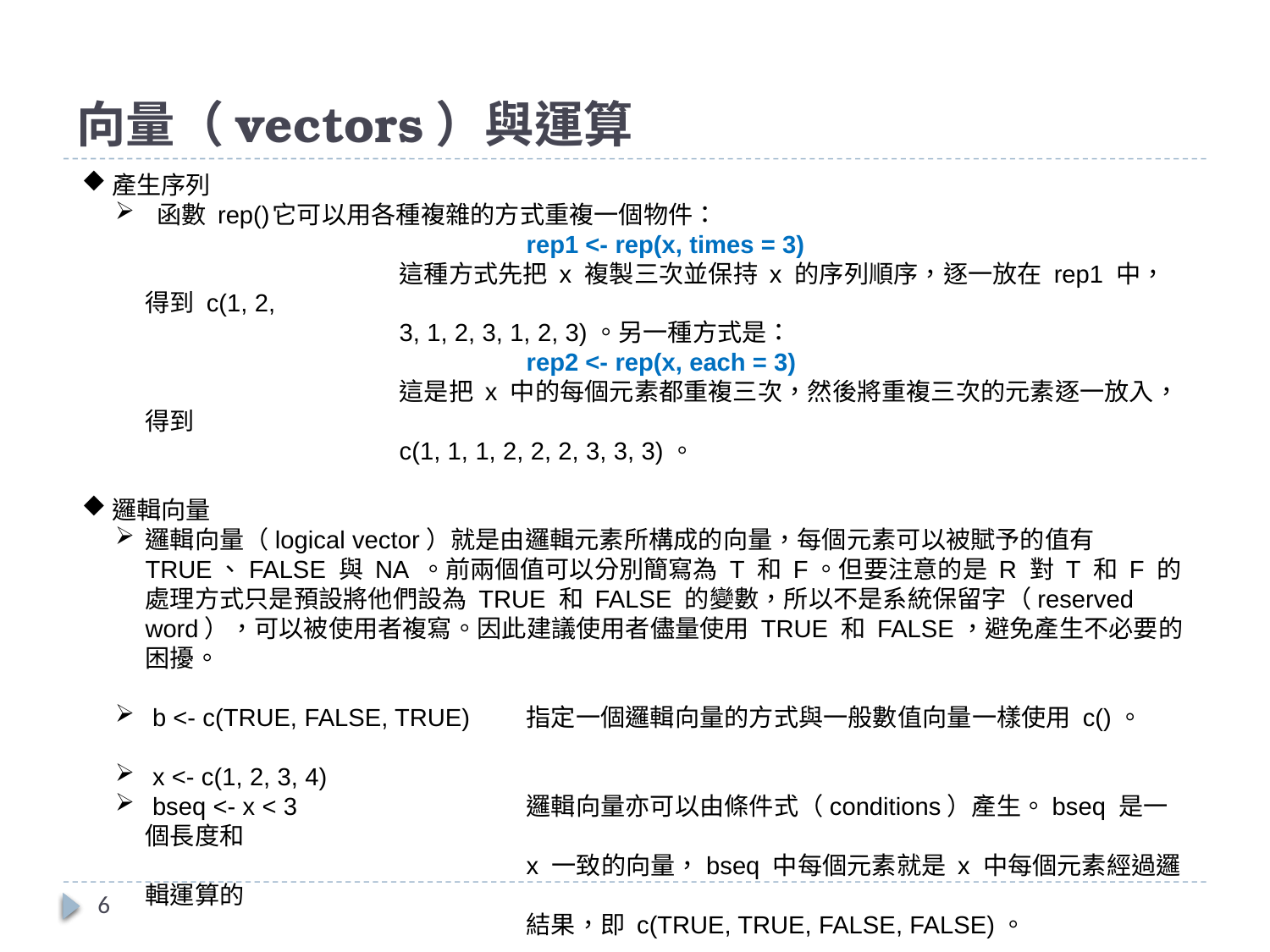

# 向量（vectors）與運算
產生序列
 函數 rep()	它可以用各種複雜的方式重複一個物件：
			rep1 <- rep(x, times = 3)
		這種方式先把 x 複製三次並保持 x 的序列順序，逐一放在 rep1 中，得到 c(1, 2,
		3, 1, 2, 3, 1, 2, 3)。另一種方式是：
			rep2 <- rep(x, each = 3)
		這是把 x 中的每個元素都重複三次，然後將重複三次的元素逐一放入，得到
		c(1, 1, 1, 2, 2, 2, 3, 3, 3)。

邏輯向量
邏輯向量（logical vector）就是由邏輯元素所構成的向量，每個元素可以被賦予的值有 TRUE、FALSE 與 NA 。前兩個值可以分別簡寫為 T 和 F。但要注意的是 R 對 T 和 F 的處理方式只是預設將他們設為 TRUE 和 FALSE 的變數，所以不是系統保留字（reserved word），可以被使用者複寫。因此建議使用者儘量使用 TRUE 和 FALSE，避免產生不必要的困擾。

 b <- c(TRUE, FALSE, TRUE)	指定一個邏輯向量的方式與一般數值向量一樣使用 c()。

 x <- c(1, 2, 3, 4)
 bseq <- x < 3		邏輯向量亦可以由條件式（conditions）產生。bseq 是一個長度和
			x 一致的向量，bseq 中每個元素就是 x 中每個元素經過邏輯運算的
			結果，即 c(TRUE, TRUE, FALSE, FALSE)。
6